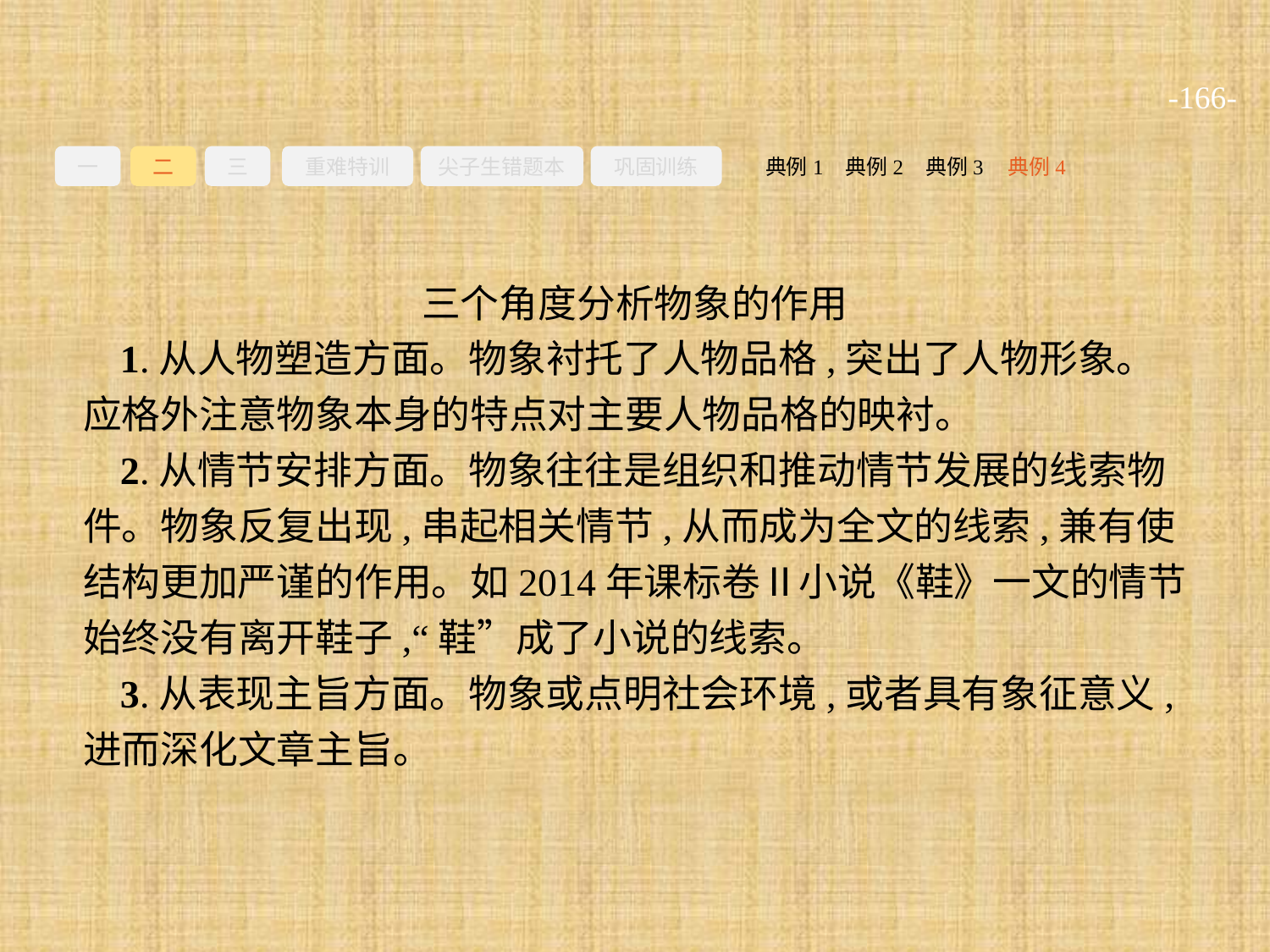

-166-
一
二
三
重难特训
尖子生错题本
巩固训练
典例3
典例2
典例4
典例1
三个角度分析物象的作用
1.从人物塑造方面。物象衬托了人物品格,突出了人物形象。应格外注意物象本身的特点对主要人物品格的映衬。
2.从情节安排方面。物象往往是组织和推动情节发展的线索物件。物象反复出现,串起相关情节,从而成为全文的线索,兼有使结构更加严谨的作用。如2014年课标卷Ⅱ小说《鞋》一文的情节始终没有离开鞋子,“鞋”成了小说的线索。
3.从表现主旨方面。物象或点明社会环境,或者具有象征意义,进而深化文章主旨。